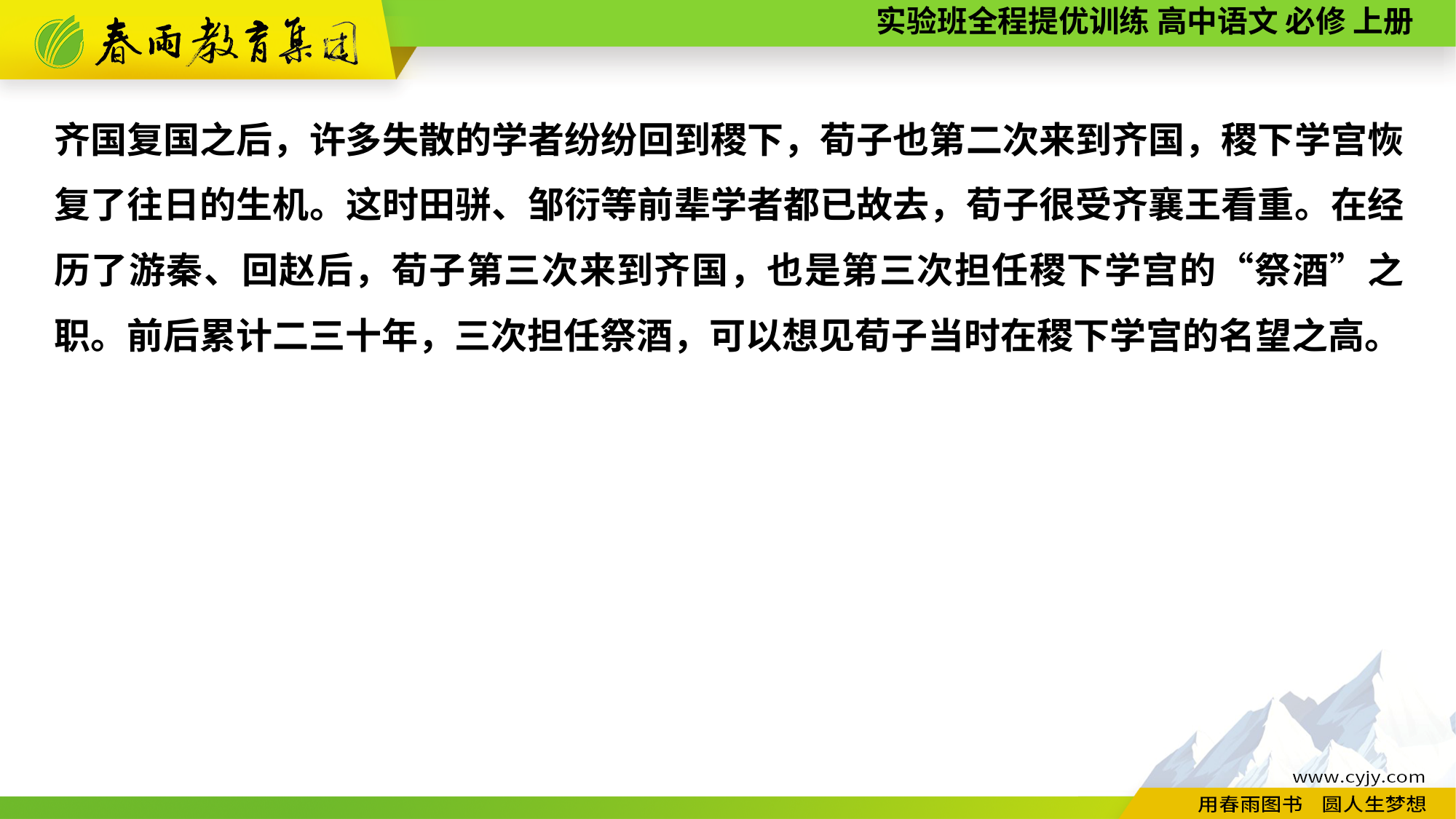

齐国复国之后，许多失散的学者纷纷回到稷下，荀子也第二次来到齐国，稷下学宫恢复了往日的生机。这时田骈、邹衍等前辈学者都已故去，荀子很受齐襄王看重。在经历了游秦、回赵后，荀子第三次来到齐国，也是第三次担任稷下学宫的“祭酒”之职。前后累计二三十年，三次担任祭酒，可以想见荀子当时在稷下学宫的名望之高。